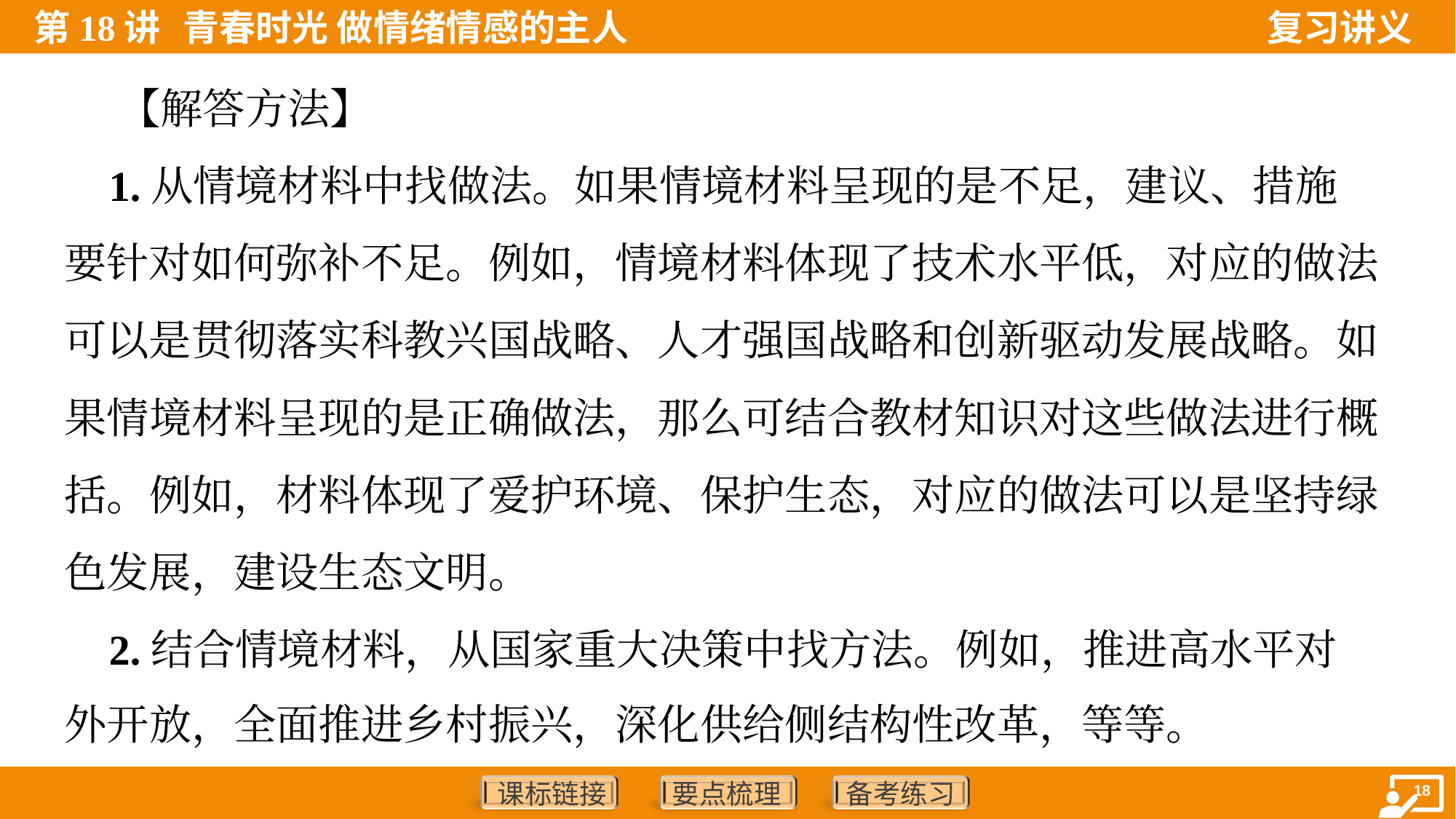

【解答方法】
    1.从情境材料中找做法。如果情境材料呈现的是不足，建议、措施
要针对如何弥补不足。例如，情境材料体现了技术水平低，对应的做法
可以是贯彻落实科教兴国战略、人才强国战略和创新驱动发展战略。如
果情境材料呈现的是正确做法，那么可结合教材知识对这些做法进行概
括。例如，材料体现了爱护环境、保护生态，对应的做法可以是坚持绿
色发展，建设生态文明。
    2.结合情境材料，从国家重大决策中找方法。例如，推进高水平对
外开放，全面推进乡村振兴，深化供给侧结构性改革，等等。